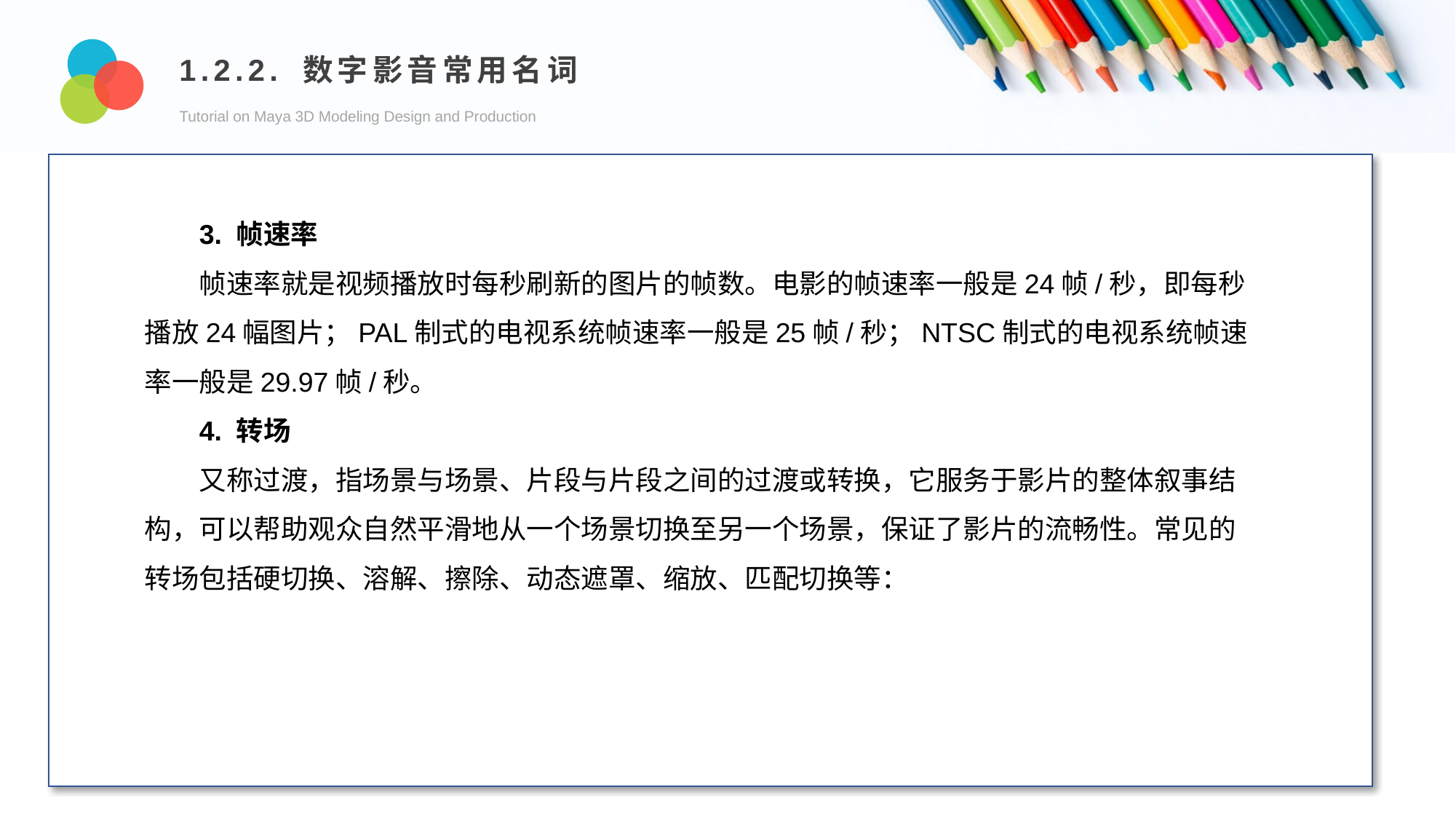

1.2.2. 数字影音常用名词
Tutorial on Maya 3D Modeling Design and Production
Design and Production
3. 帧速率
帧速率就是视频播放时每秒刷新的图片的帧数。电影的帧速率一般是24帧/秒，即每秒播放24幅图片；PAL制式的电视系统帧速率一般是25帧/秒；NTSC制式的电视系统帧速率一般是29.97帧/秒。
4. 转场
又称过渡，指场景与场景、片段与片段之间的过渡或转换，它服务于影片的整体叙事结构，可以帮助观众自然平滑地从一个场景切换至另一个场景，保证了影片的流畅性。常见的转场包括硬切换、溶解、擦除、动态遮罩、缩放、匹配切换等：